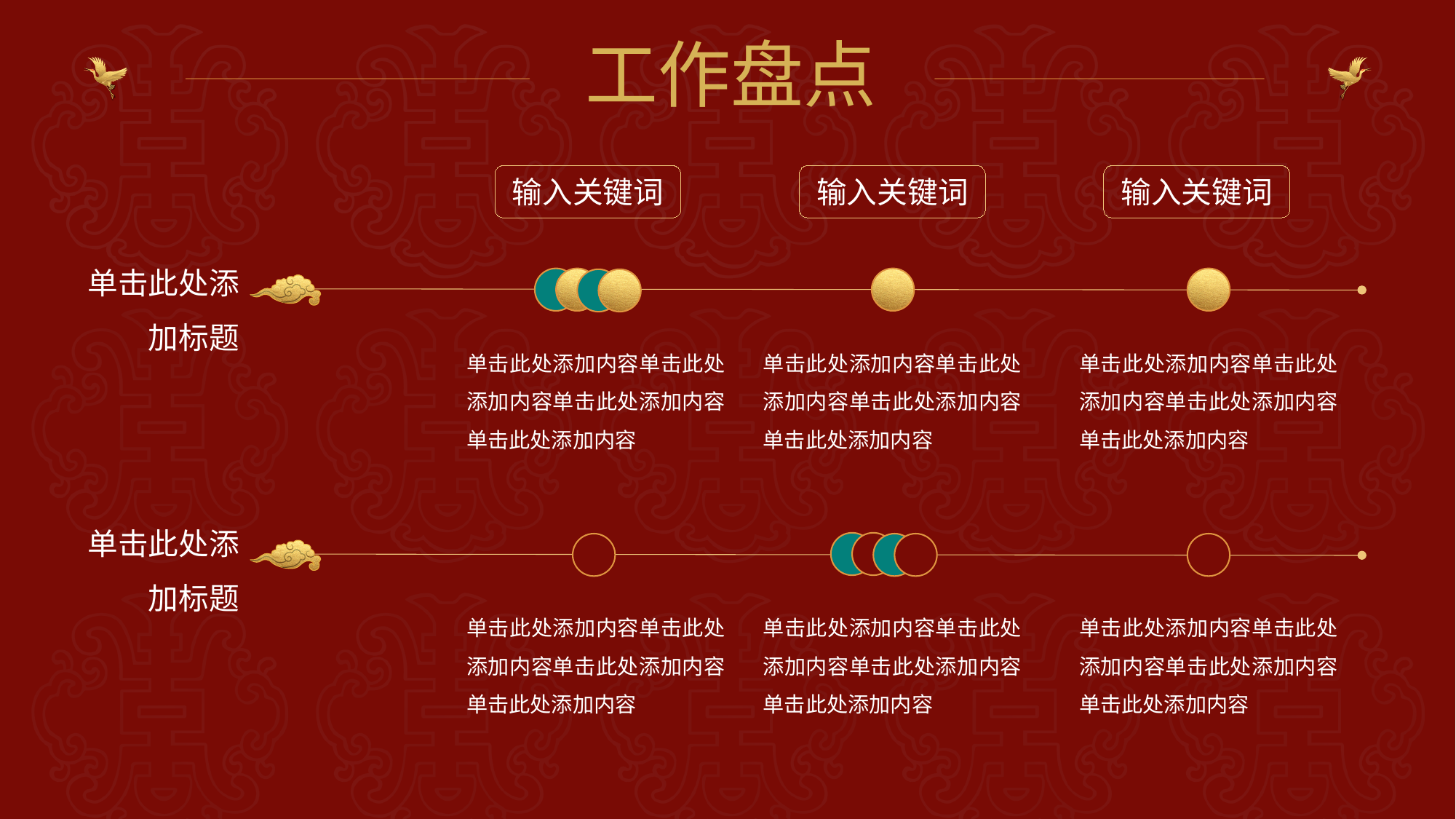

工作盘点
输入关键词
输入关键词
输入关键词
单击此处添加标题

单击此处添加内容单击此处添加内容单击此处添加内容单击此处添加内容
单击此处添加内容单击此处添加内容单击此处添加内容单击此处添加内容
单击此处添加内容单击此处添加内容单击此处添加内容单击此处添加内容
单击此处添加标题

单击此处添加内容单击此处添加内容单击此处添加内容单击此处添加内容
单击此处添加内容单击此处添加内容单击此处添加内容单击此处添加内容
单击此处添加内容单击此处添加内容单击此处添加内容单击此处添加内容